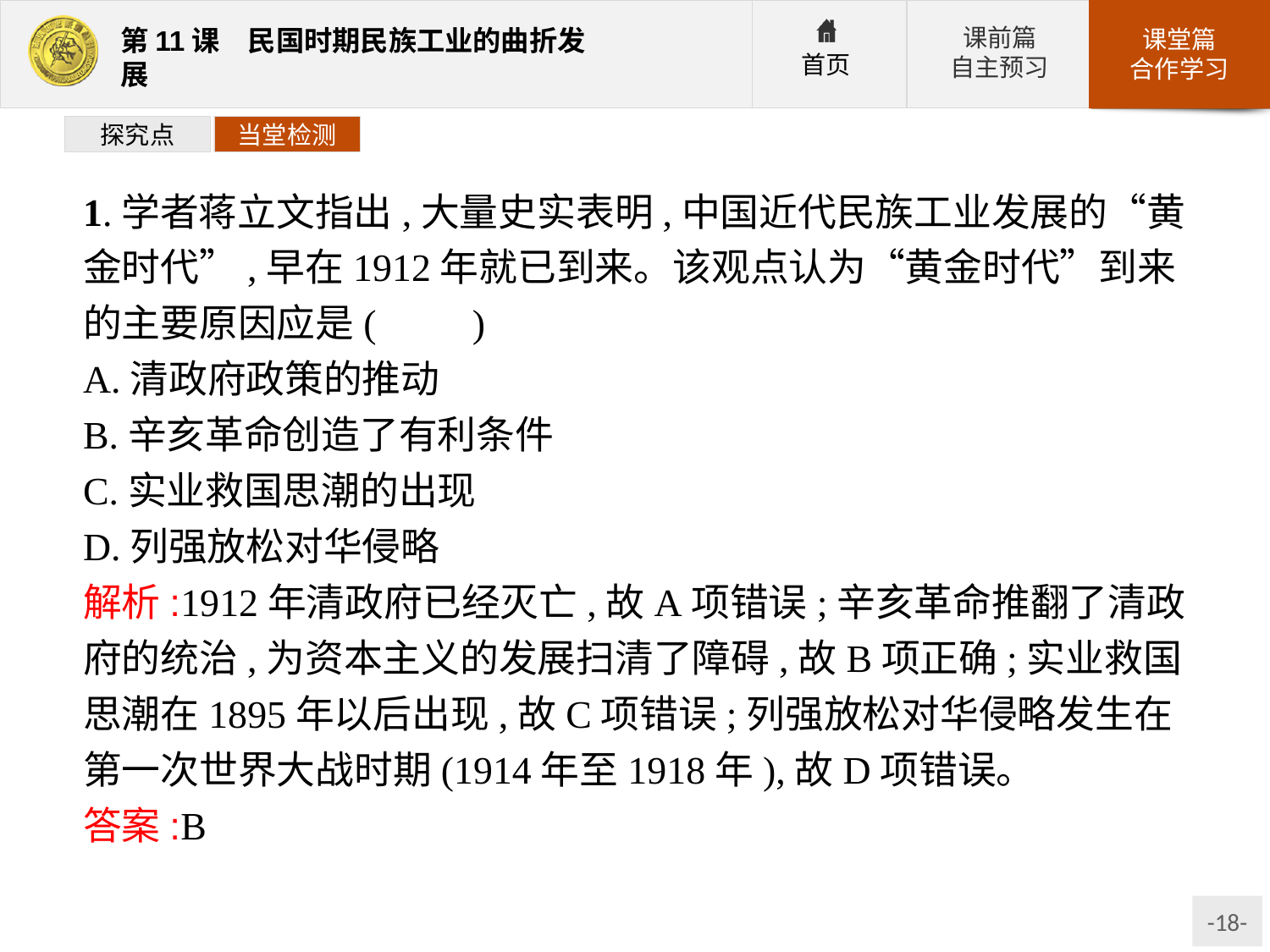

探究点
当堂检测
1.学者蒋立文指出,大量史实表明,中国近代民族工业发展的“黄金时代”,早在1912年就已到来。该观点认为“黄金时代”到来的主要原因应是(　　)
A.清政府政策的推动
B.辛亥革命创造了有利条件
C.实业救国思潮的出现
D.列强放松对华侵略
解析:1912年清政府已经灭亡,故A项错误;辛亥革命推翻了清政府的统治,为资本主义的发展扫清了障碍,故B项正确;实业救国思潮在1895年以后出现,故C项错误;列强放松对华侵略发生在第一次世界大战时期(1914年至1918年),故D项错误。
答案:B